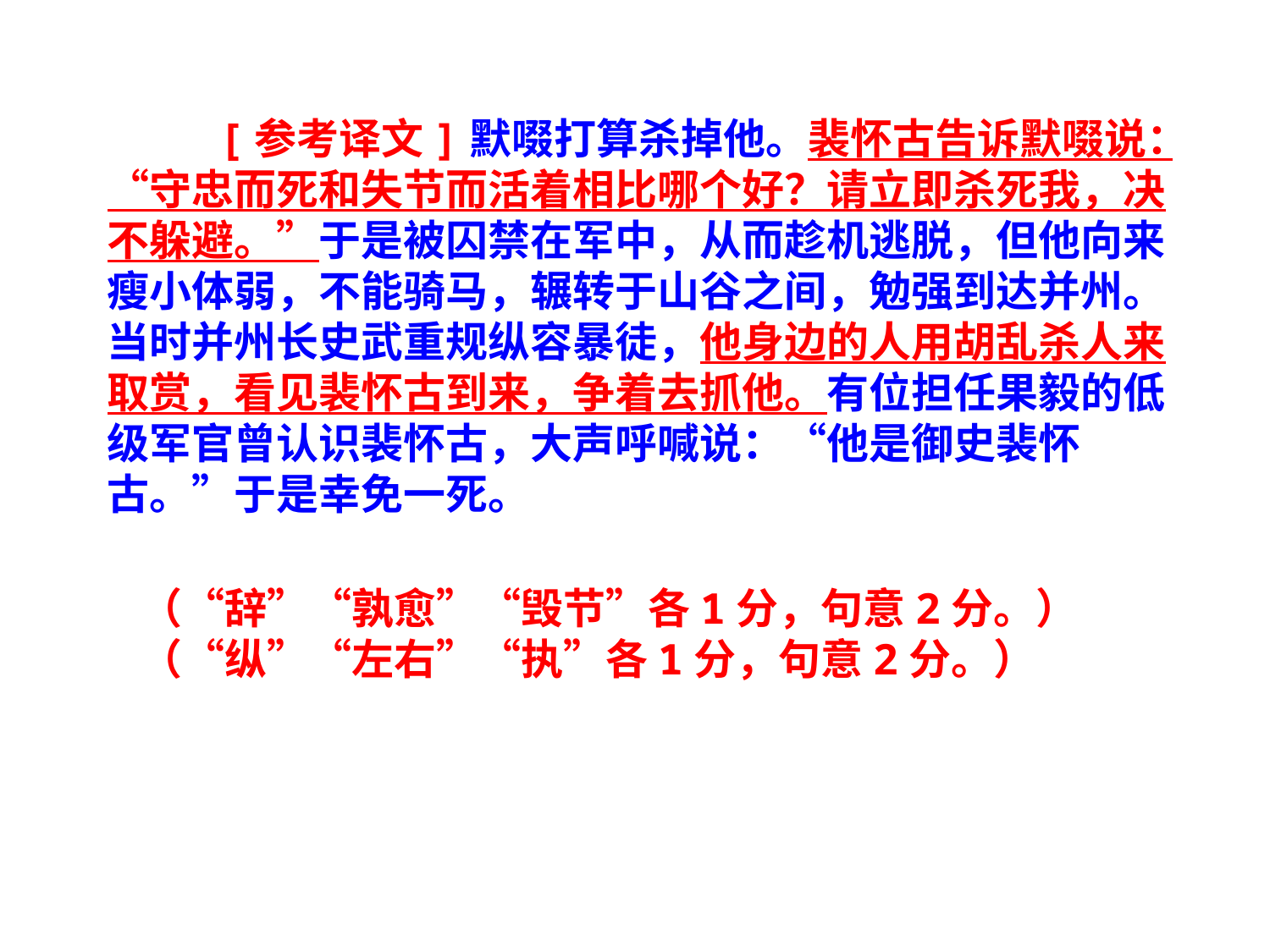

[参考译文]默啜打算杀掉他。裴怀古告诉默啜说：“守忠而死和失节而活着相比哪个好？请立即杀死我，决不躲避。”于是被囚禁在军中，从而趁机逃脱，但他向来瘦小体弱，不能骑马，辗转于山谷之间，勉强到达并州。当时并州长史武重规纵容暴徒，他身边的人用胡乱杀人来取赏，看见裴怀古到来，争着去抓他。有位担任果毅的低级军官曾认识裴怀古，大声呼喊说：“他是御史裴怀古。”于是幸免一死。
（“辞”“孰愈”“毁节”各1分，句意2分。）
（“纵”“左右”“执”各1分，句意2分。）